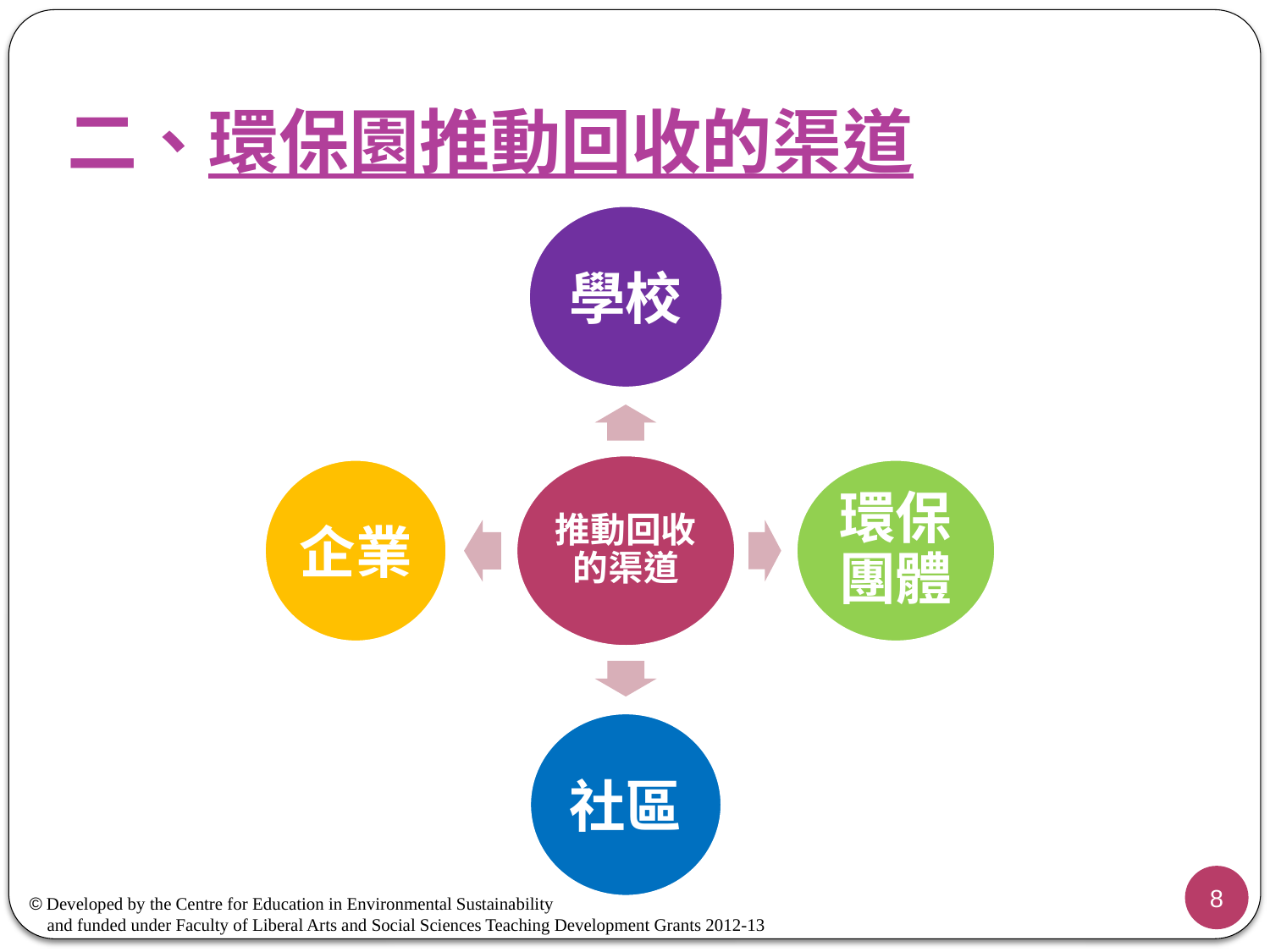

# 二、環保園推動回收的渠道
推動回收的渠道

學校

環保團體

社區

企業
8
© Developed by the Centre for Education in Environmental Sustainability
    and funded under Faculty of Liberal Arts and Social Sciences Teaching Development Grants 2012-13